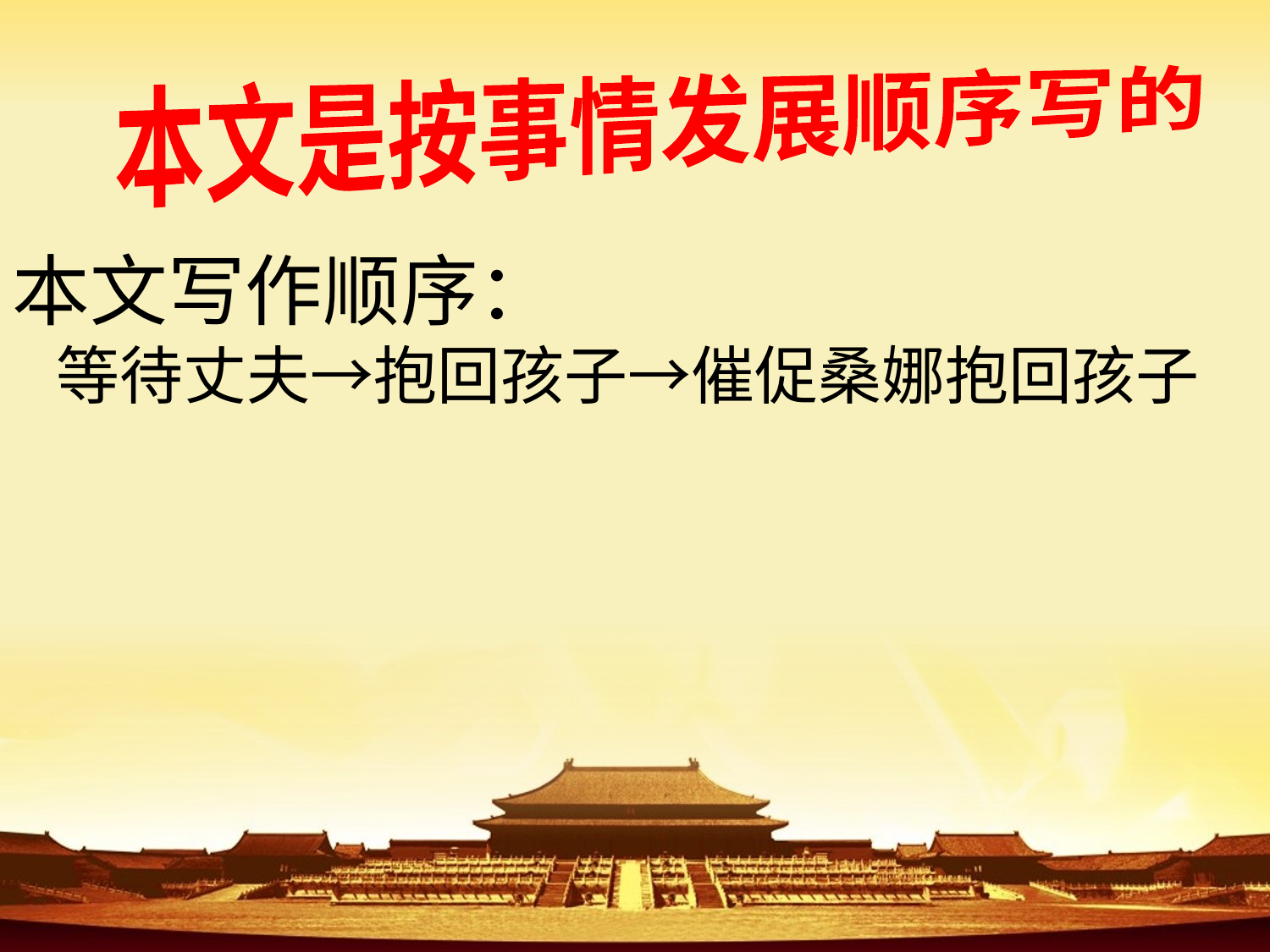

本文是按事情发展顺序写的
本文写作顺序：
  等待丈夫→抱回孩子→催促桑娜抱回孩子